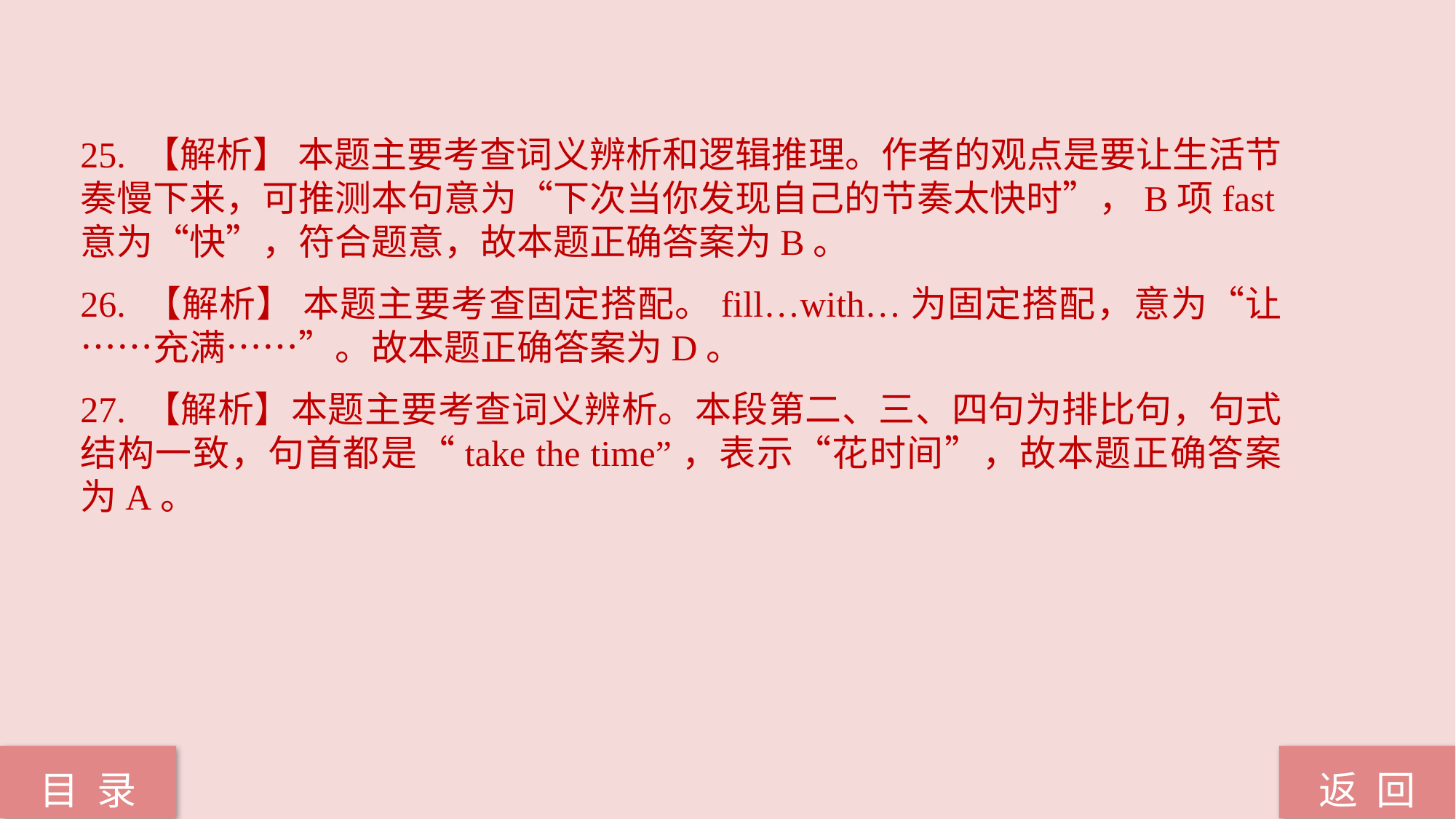

25. 【解析】 本题主要考查词义辨析和逻辑推理。作者的观点是要让生活节奏慢下来，可推测本句意为“下次当你发现自己的节奏太快时”，B项fast意为“快”，符合题意，故本题正确答案为B。
26. 【解析】 本题主要考查固定搭配。fill…with…为固定搭配，意为“让……充满……”。故本题正确答案为D。
27. 【解析】本题主要考查词义辨析。本段第二、三、四句为排比句，句式结构一致，句首都是“take the time”，表示“花时间”，故本题正确答案为A。
返  回